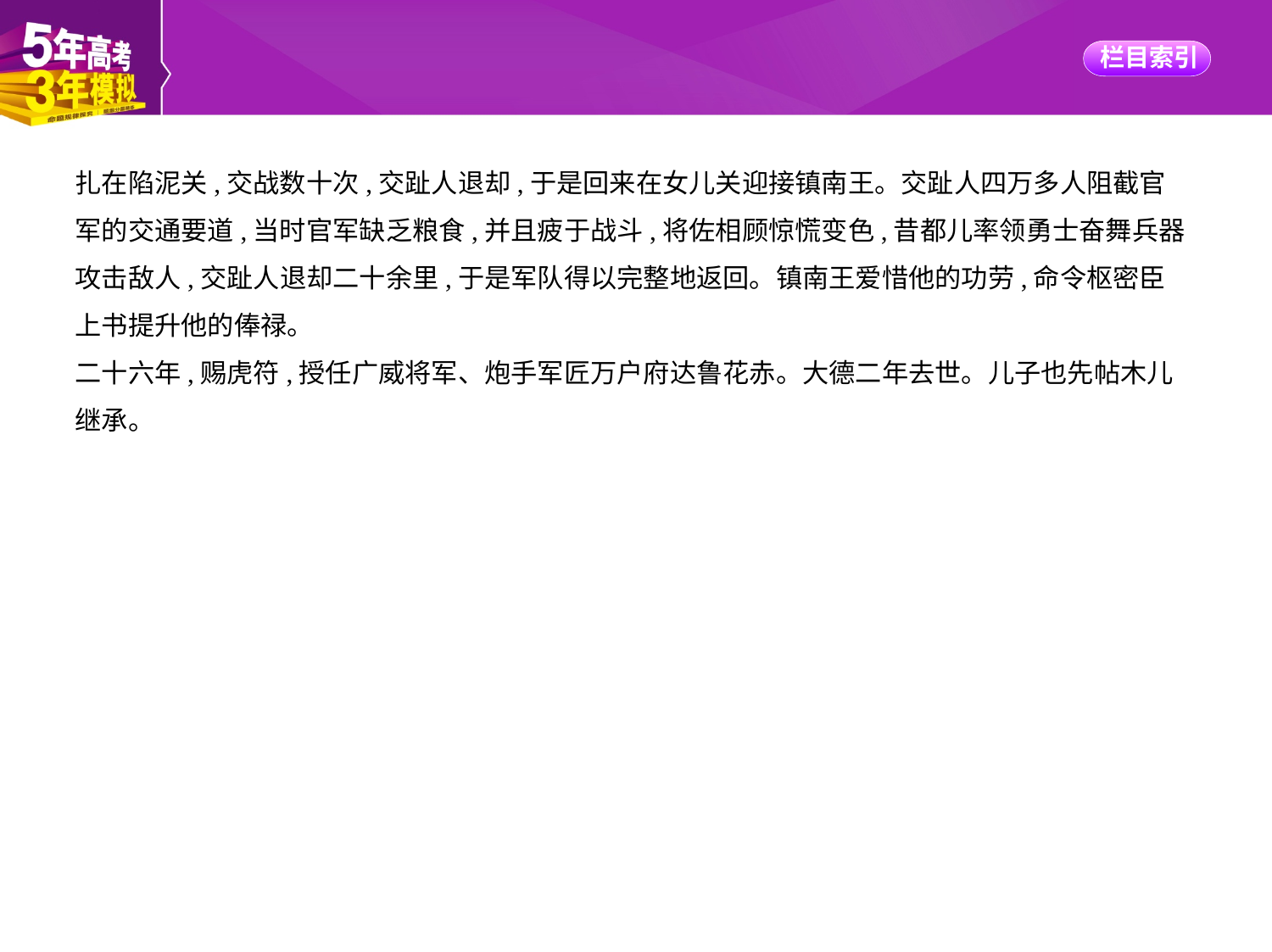

扎在陷泥关,交战数十次,交趾人退却,于是回来在女儿关迎接镇南王。交趾人四万多人阻截官
军的交通要道,当时官军缺乏粮食,并且疲于战斗,将佐相顾惊慌变色,昔都儿率领勇士奋舞兵器
攻击敌人,交趾人退却二十余里,于是军队得以完整地返回。镇南王爱惜他的功劳,命令枢密臣
上书提升他的俸禄。
二十六年,赐虎符,授任广威将军、炮手军匠万户府达鲁花赤。大德二年去世。儿子也先帖木儿
继承。